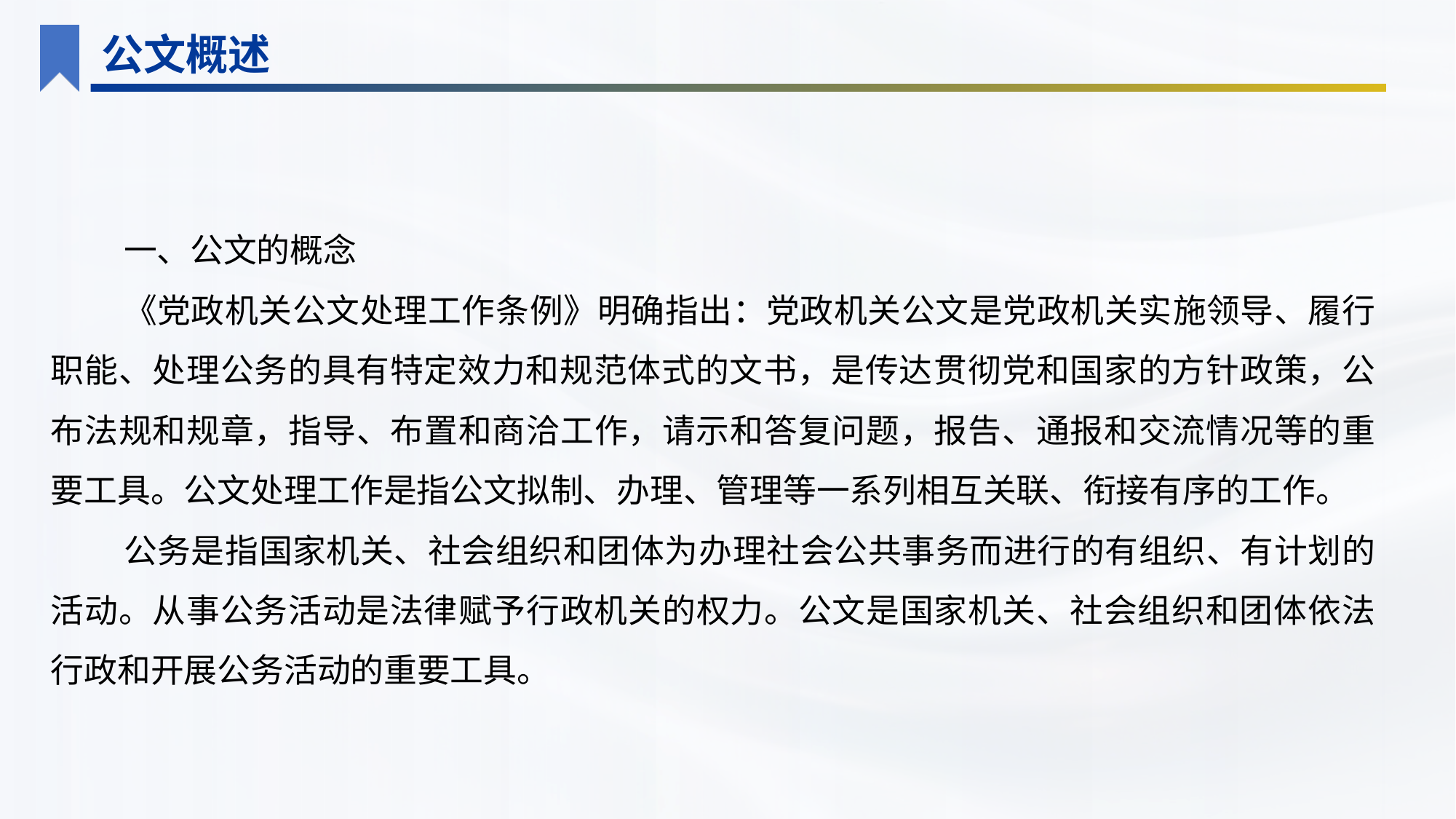

公文概述
一、公文的概念
《党政机关公文处理工作条例》明确指出：党政机关公文是党政机关实施领导、履行职能、处理公务的具有特定效力和规范体式的文书，是传达贯彻党和国家的方针政策，公布法规和规章，指导、布置和商洽工作，请示和答复问题，报告、通报和交流情况等的重要工具。公文处理工作是指公文拟制、办理、管理等一系列相互关联、衔接有序的工作。
公务是指国家机关、社会组织和团体为办理社会公共事务而进行的有组织、有计划的活动。从事公务活动是法律赋予行政机关的权力。公文是国家机关、社会组织和团体依法行政和开展公务活动的重要工具。